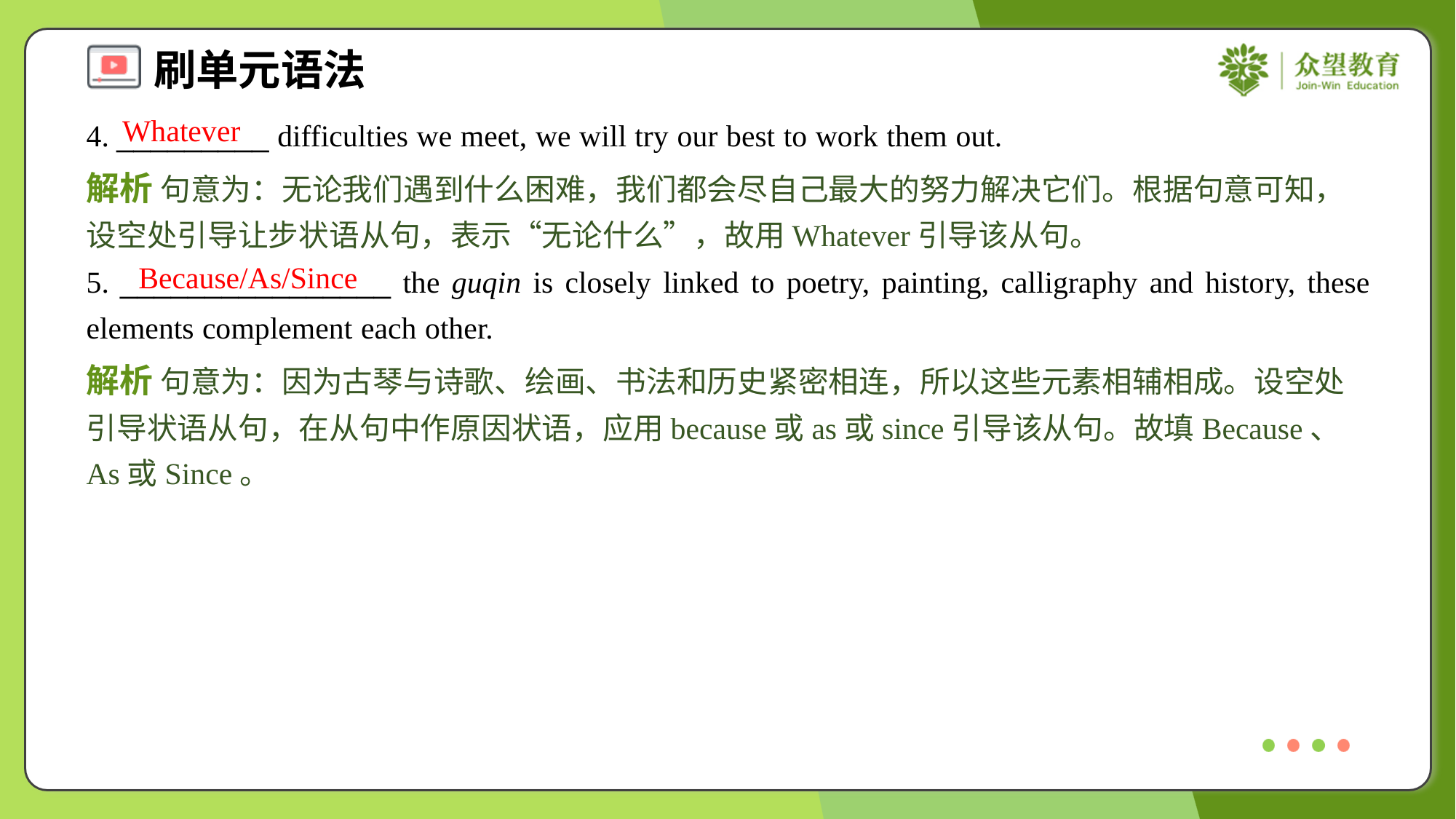

Whatever
4. _________ difficulties we meet, we will try our best to work them out.
解析 句意为：无论我们遇到什么困难，我们都会尽自己最大的努力解决它们。根据句意可知，设空处引导让步状语从句，表示“无论什么”，故用Whatever引导该从句。
Because/As/Since
5. ________________ the guqin is closely linked to poetry, painting, calligraphy and history, these elements complement each other.
解析 句意为：因为古琴与诗歌、绘画、书法和历史紧密相连，所以这些元素相辅相成。设空处引导状语从句，在从句中作原因状语，应用because或as或since引导该从句。故填Because、As或Since。